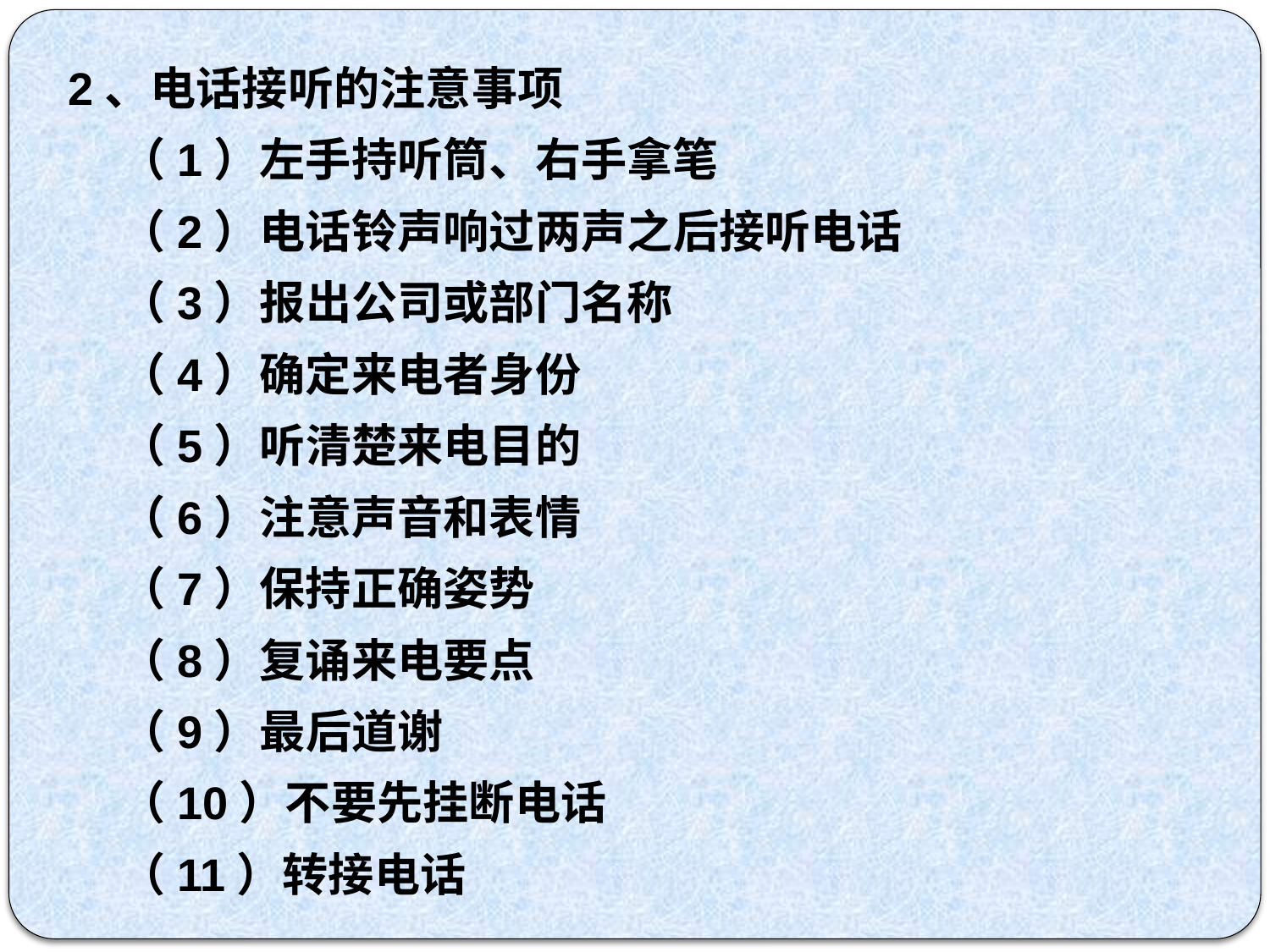

2、电话接听的注意事项
    （1）左手持听筒、右手拿笔
    （2）电话铃声响过两声之后接听电话
    （3）报出公司或部门名称
    （4）确定来电者身份
    （5）听清楚来电目的
    （6）注意声音和表情
    （7）保持正确姿势
    （8）复诵来电要点
    （9）最后道谢
    （10）不要先挂断电话
    （11）转接电话